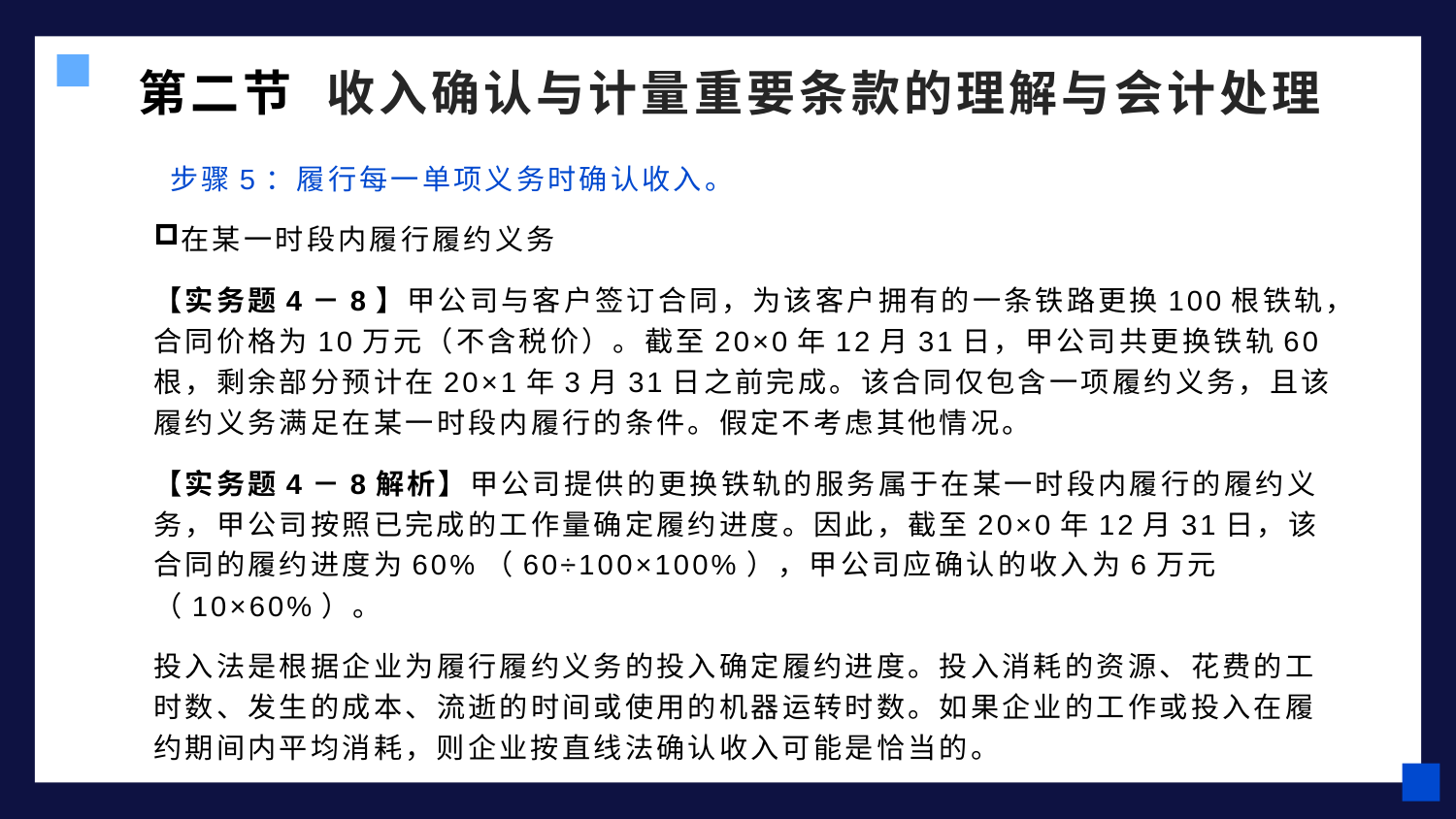

第二节  收入确认与计量重要条款的理解与会计处理
 步骤5：履行每一单项义务时确认收入。
在某一时段内履行履约义务
【实务题4－8】甲公司与客户签订合同，为该客户拥有的一条铁路更换100根铁轨，合同价格为10万元（不含税价）。截至20×0年12月31日，甲公司共更换铁轨60根，剩余部分预计在20×1年3月31日之前完成。该合同仅包含一项履约义务，且该履约义务满足在某一时段内履行的条件。假定不考虑其他情况。
【实务题4－8解析】甲公司提供的更换铁轨的服务属于在某一时段内履行的履约义务，甲公司按照已完成的工作量确定履约进度。因此，截至20×0年12月31日，该合同的履约进度为60%（60÷100×100%），甲公司应确认的收入为6万元（10×60%）。
投入法是根据企业为履行履约义务的投入确定履约进度。投入消耗的资源、花费的工时数、发生的成本、流逝的时间或使用的机器运转时数。如果企业的工作或投入在履约期间内平均消耗，则企业按直线法确认收入可能是恰当的。